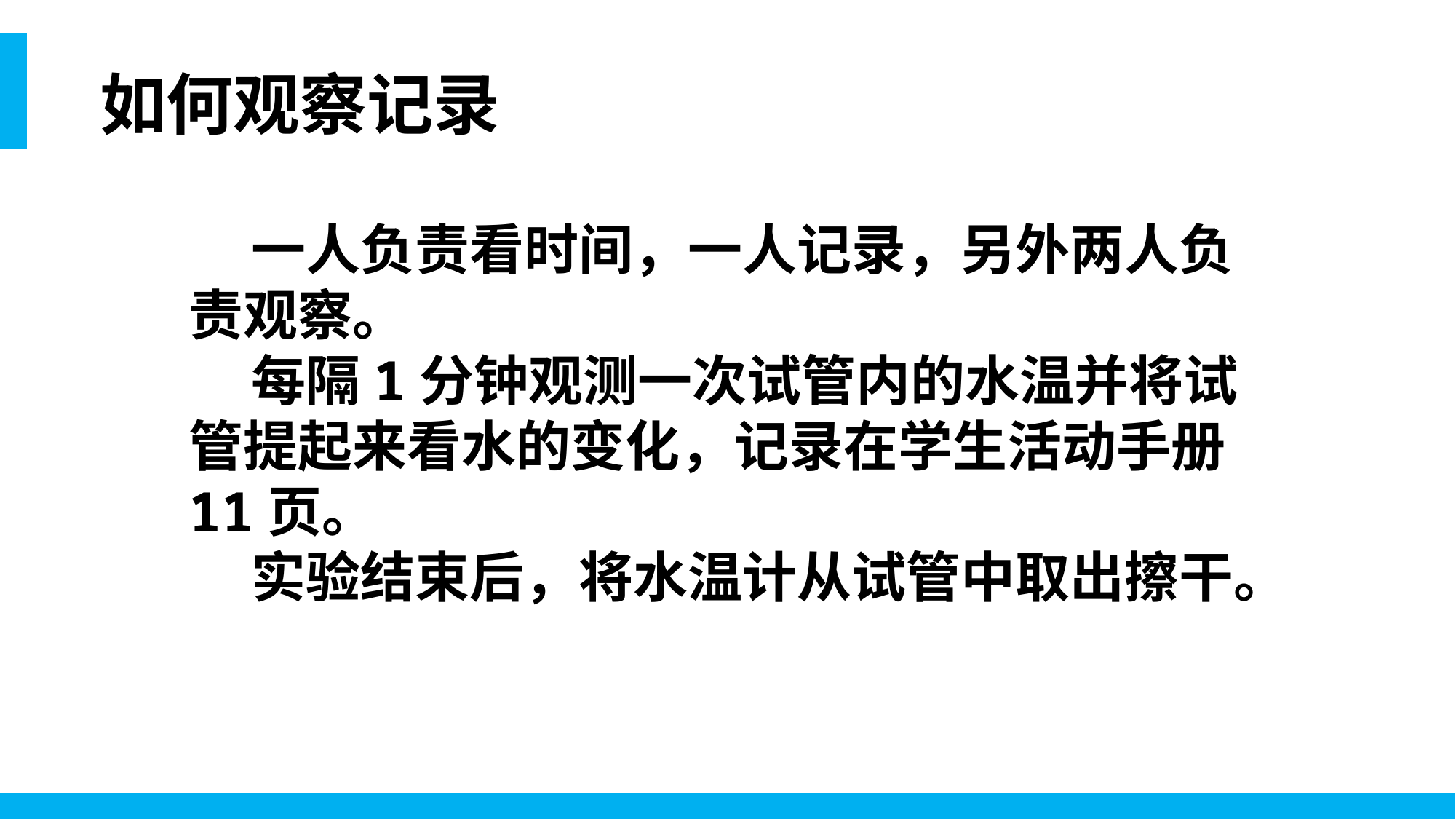

如何观察记录
    一人负责看时间，一人记录，另外两人负责观察。
    每隔1分钟观测一次试管内的水温并将试管提起来看水的变化，记录在学生活动手册11页。
    实验结束后，将水温计从试管中取出擦干。